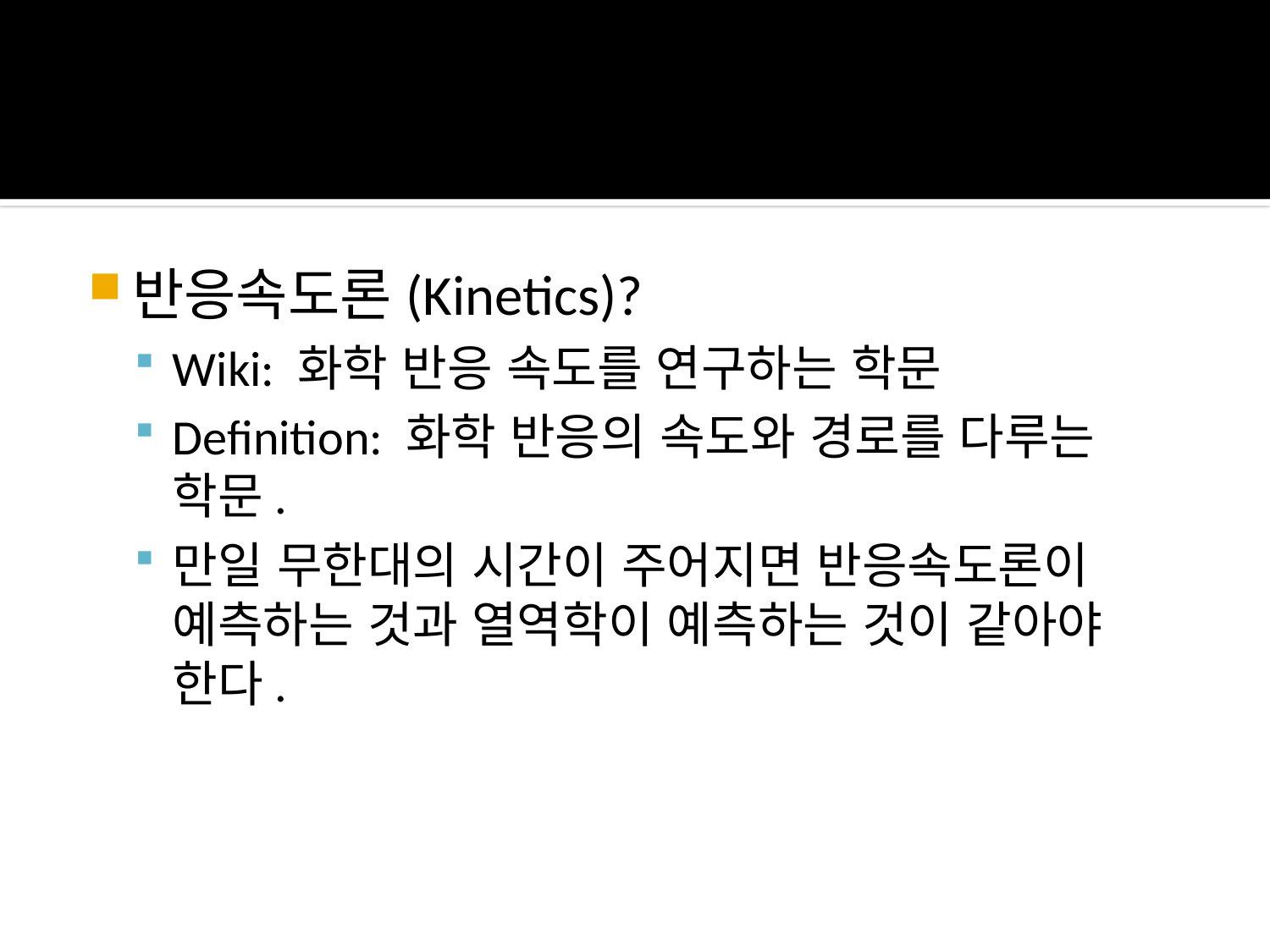

반응속도론(Kinetics)?
Wiki: 화학 반응 속도를 연구하는 학문
Definition: 화학 반응의 속도와 경로를 다루는 학문.
만일 무한대의 시간이 주어지면 반응속도론이 예측하는 것과 열역학이 예측하는 것이 같아야 한다.